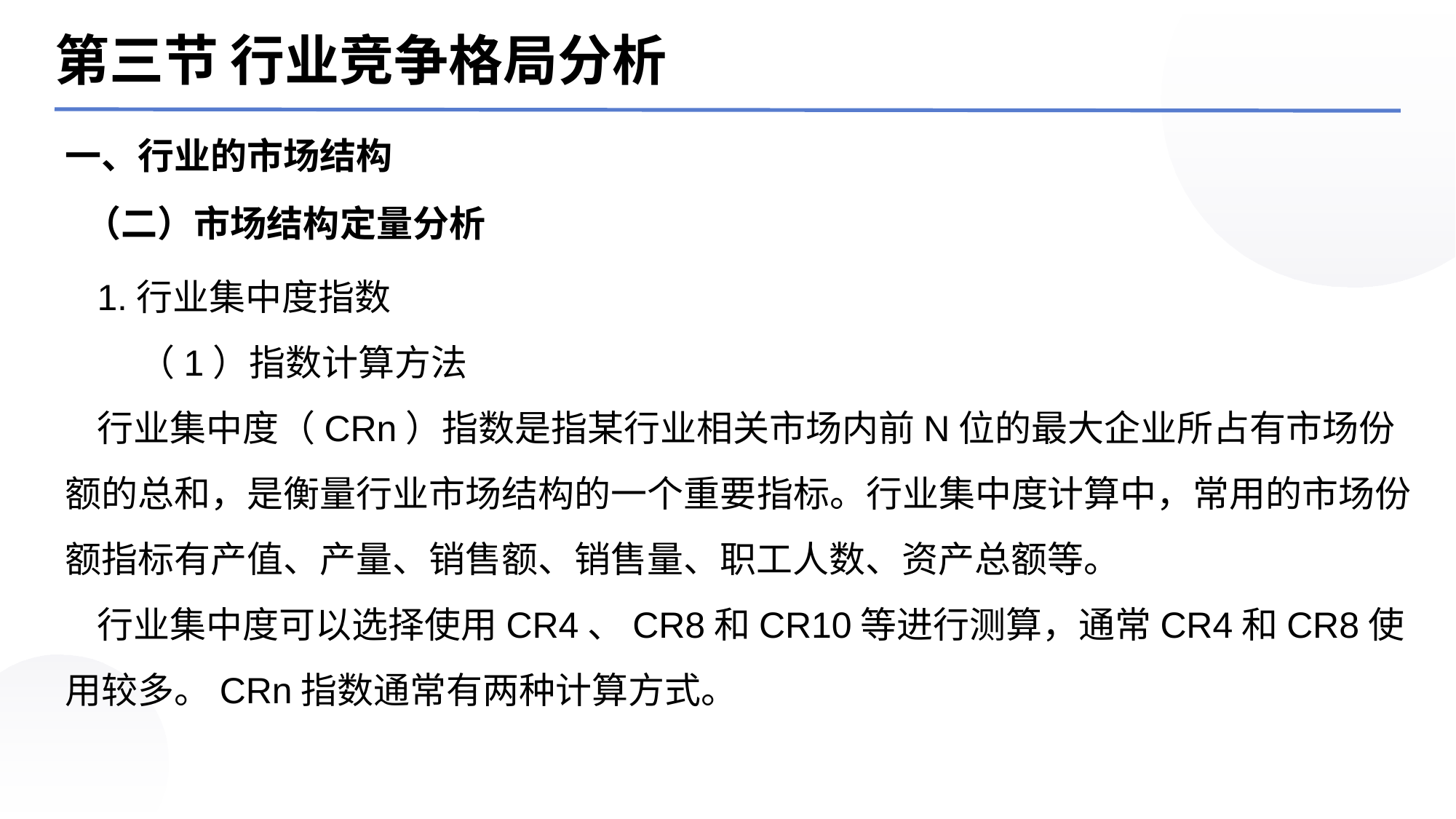

第三节 行业竞争格局分析
一、行业的市场结构
（二）市场结构定量分析
1.行业集中度指数
    （1）指数计算方法
行业集中度（CRn）指数是指某行业相关市场内前N位的最大企业所占有市场份额的总和，是衡量行业市场结构的一个重要指标。行业集中度计算中，常用的市场份额指标有产值、产量、销售额、销售量、职工人数、资产总额等。
行业集中度可以选择使用CR4、CR8和CR10等进行测算，通常CR4和CR8使用较多。CRn指数通常有两种计算方式。